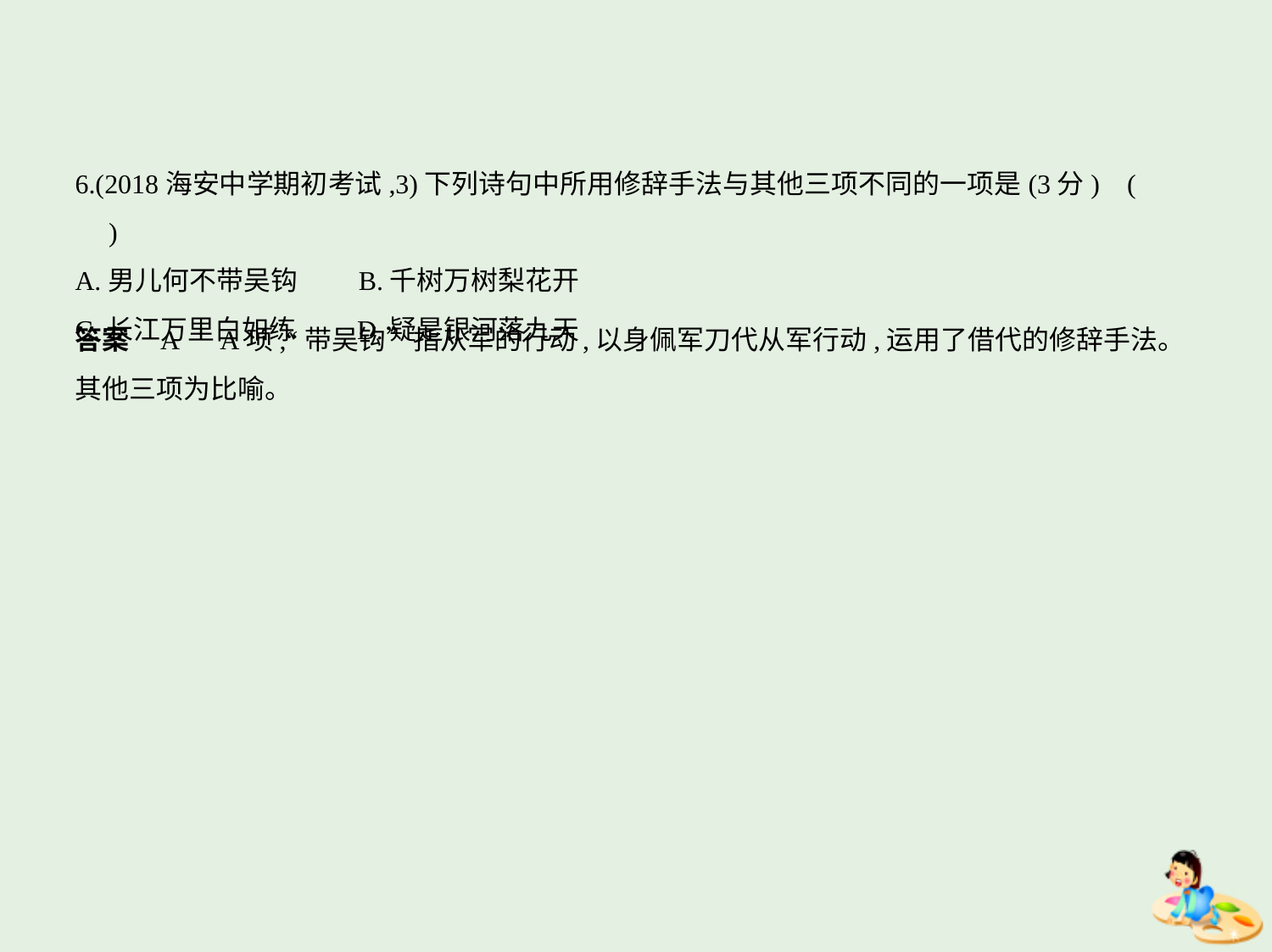

6.(2018海安中学期初考试,3)下列诗句中所用修辞手法与其他三项不同的一项是(3分) (    　)
A.男儿何不带吴钩　　B.千树万树梨花开
C.长江万里白如练　　D.疑是银河落九天
答案    A　A项,“带吴钩”指从军的行动,以身佩军刀代从军行动,运用了借代的修辞手法。
其他三项为比喻。